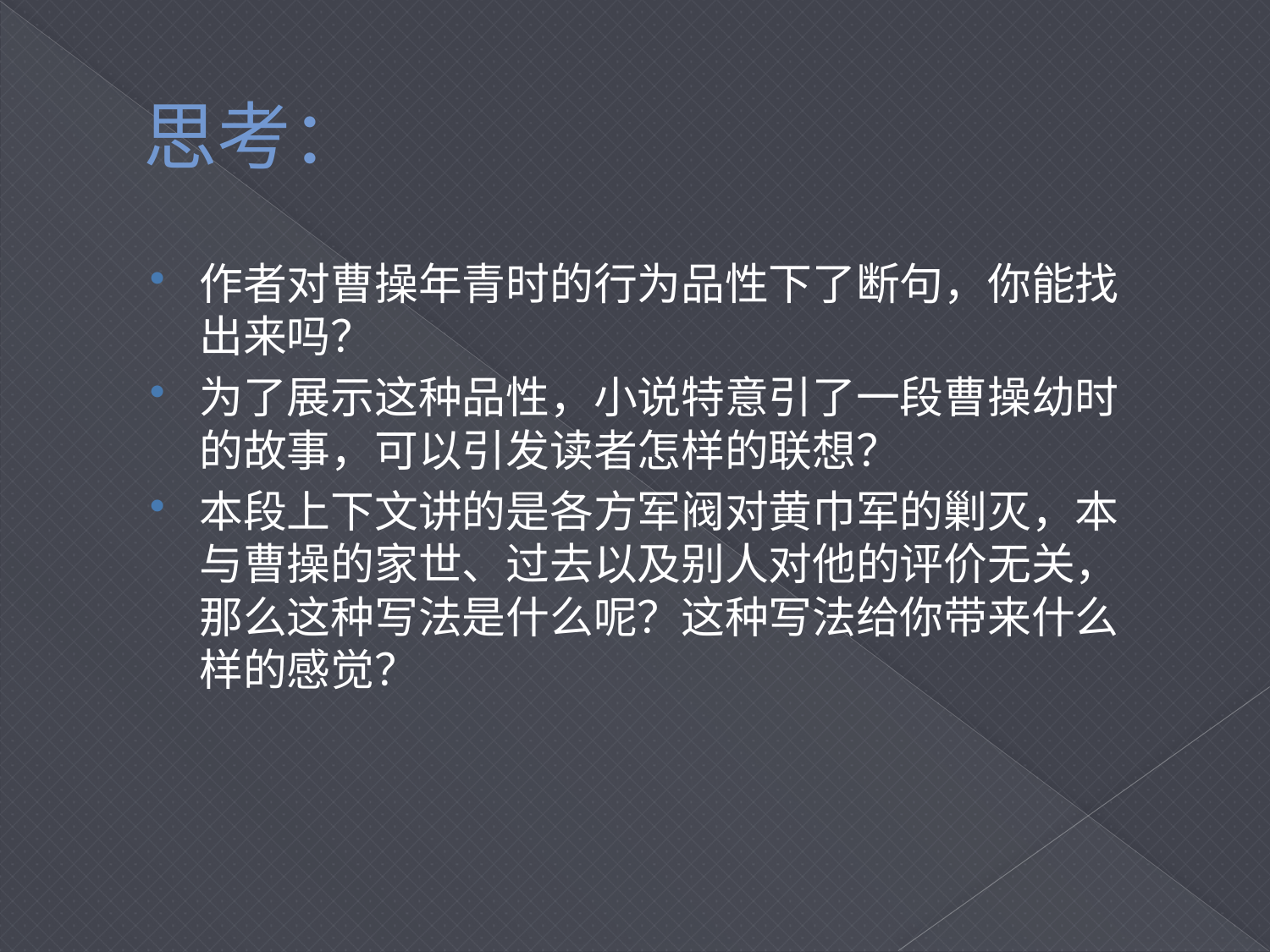

# 思考：
作者对曹操年青时的行为品性下了断句，你能找出来吗？
为了展示这种品性，小说特意引了一段曹操幼时的故事，可以引发读者怎样的联想？
本段上下文讲的是各方军阀对黄巾军的剿灭，本与曹操的家世、过去以及别人对他的评价无关，那么这种写法是什么呢？这种写法给你带来什么样的感觉？